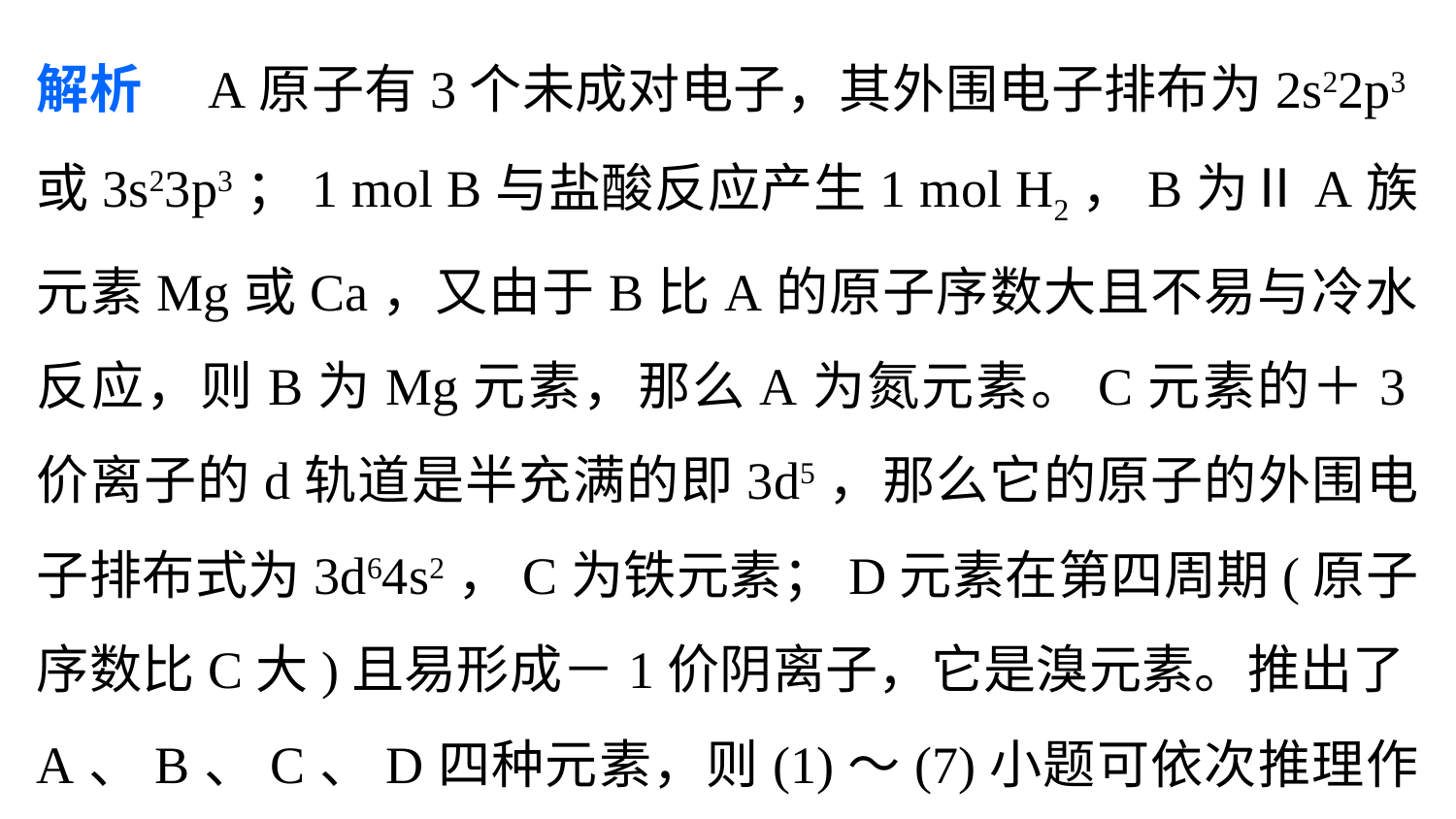

解析　A原子有3个未成对电子，其外围电子排布为2s22p3或3s23p3；1 mol B与盐酸反应产生1 mol H2，B为ⅡA族元素Mg或Ca，又由于B比A的原子序数大且不易与冷水反应，则B为Mg元素，那么A为氮元素。C元素的＋3价离子的d轨道是半充满的即3d5，那么它的原子的外围电子排布式为3d64s2，C为铁元素；D元素在第四周期(原子序数比C大)且易形成－1价阴离子，它是溴元素。推出了A、B、C、D四种元素，则(1)～(7)小题可依次推理作答。